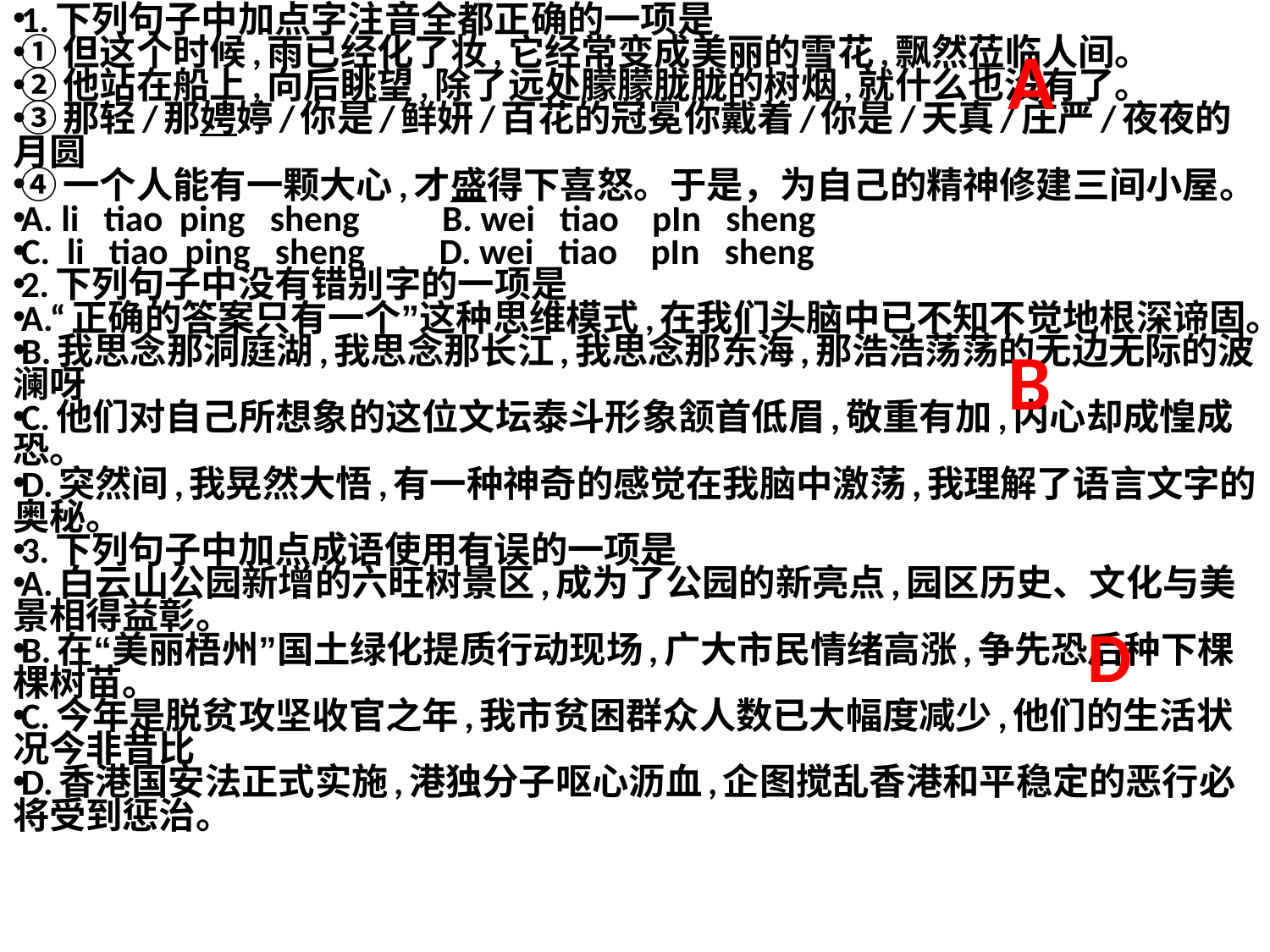

1.下列句子中加点字注音全都正确的一项是
①但这个时候,雨已经化了妆,它经常变成美丽的雪花,飘然莅临人间。
②他站在船上,向后眺望,除了远处朦朦胧胧的树烟,就什么也没有了。
③那轻/那娉婷/你是/鲜妍/百花的冠冕你戴着/你是/天真/庄严/夜夜的月圆
④一个人能有一颗大心,才盛得下喜怒。于是，为自己的精神修建三间小屋。
A. li   tiao  ping   sheng          B. wei   tiao    pIn   sheng
C.  li   tiao  ping   sheng         D. wei   tiao    pIn   sheng
2.下列句子中没有错别字的一项是
A.“正确的答案只有一个”这种思维模式,在我们头脑中已不知不觉地根深谛固。
B.我思念那洞庭湖,我思念那长江,我思念那东海,那浩浩荡荡的无边无际的波澜呀
C.他们对自己所想象的这位文坛泰斗形象颔首低眉,敬重有加,内心却成惶成恐。
D.突然间,我晃然大悟,有一种神奇的感觉在我脑中激荡,我理解了语言文字的奥秘。
3.下列句子中加点成语使用有误的一项是
A.白云山公园新增的六旺树景区,成为了公园的新亮点,园区历史、文化与美景相得益彰。
B.在“美丽梧州”国土绿化提质行动现场,广大市民情绪高涨,争先恐后种下棵棵树苗。
C.今年是脱贫攻坚收官之年,我市贫困群众人数已大幅度减少,他们的生活状况今非昔比
D.香港国安法正式实施,港独分子呕心沥血,企图搅乱香港和平稳定的恶行必将受到惩治。

A
B
D
#